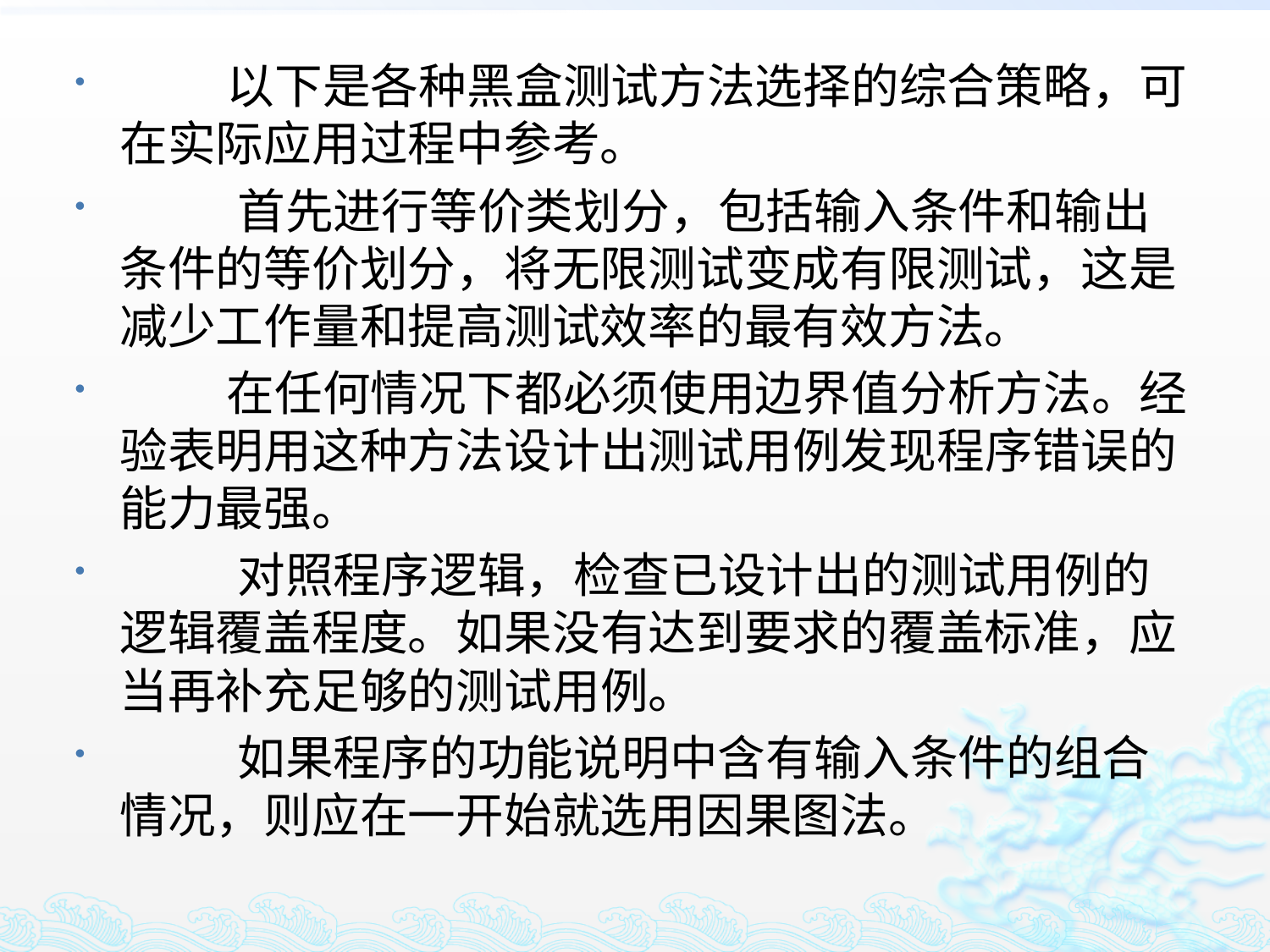

以下是各种黑盒测试方法选择的综合策略，可在实际应用过程中参考。
          首先进行等价类划分，包括输入条件和输出条件的等价划分，将无限测试变成有限测试，这是减少工作量和提高测试效率的最有效方法。
         在任何情况下都必须使用边界值分析方法。经验表明用这种方法设计出测试用例发现程序错误的能力最强。
          对照程序逻辑，检查已设计出的测试用例的逻辑覆盖程度。如果没有达到要求的覆盖标准，应当再补充足够的测试用例。
          如果程序的功能说明中含有输入条件的组合情况，则应在一开始就选用因果图法。